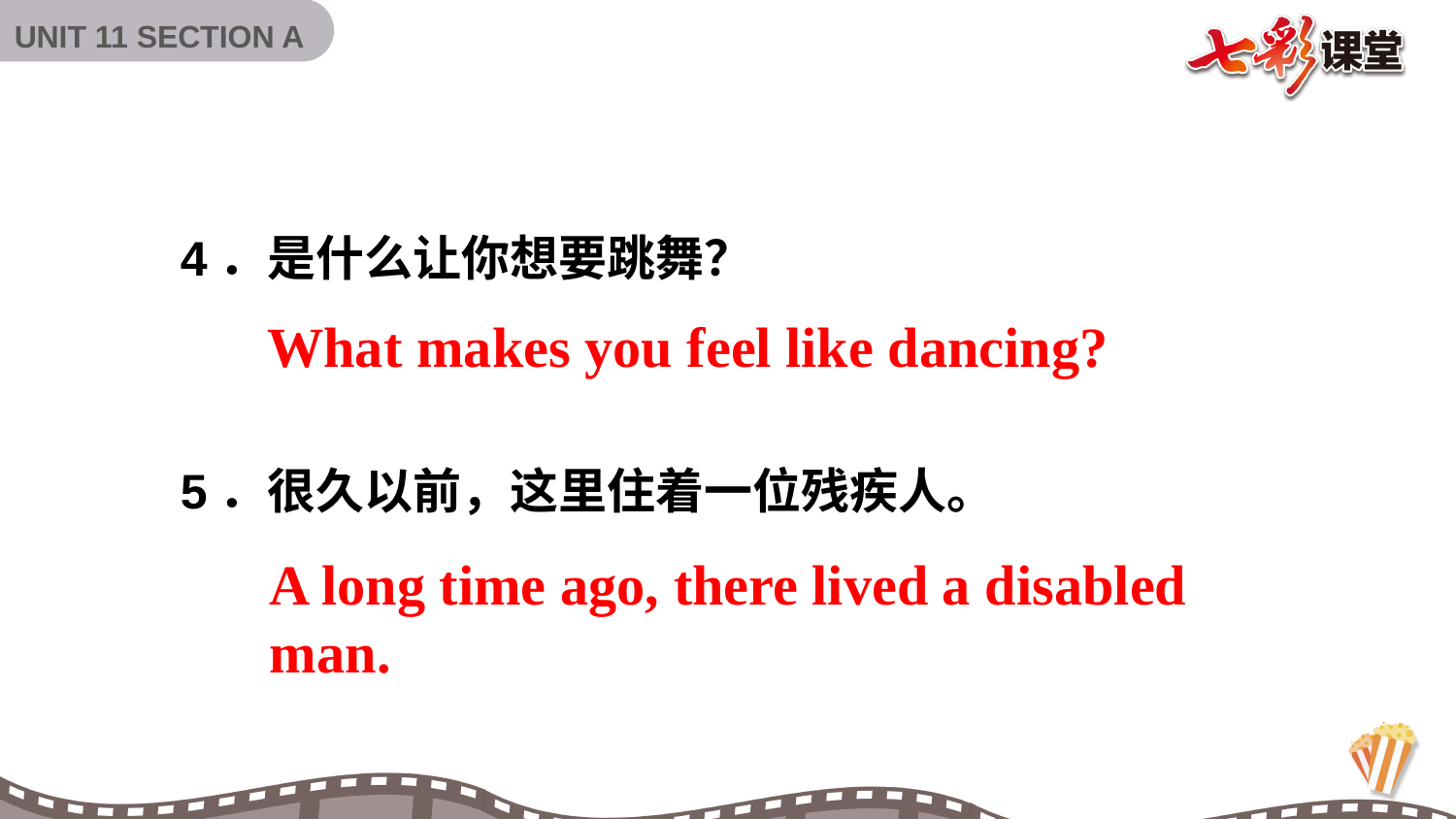

4．是什么让你想要跳舞？

5．很久以前，这里住着一位残疾人。
What makes you feel like dancing?
A long time ago, there lived a disabled man.